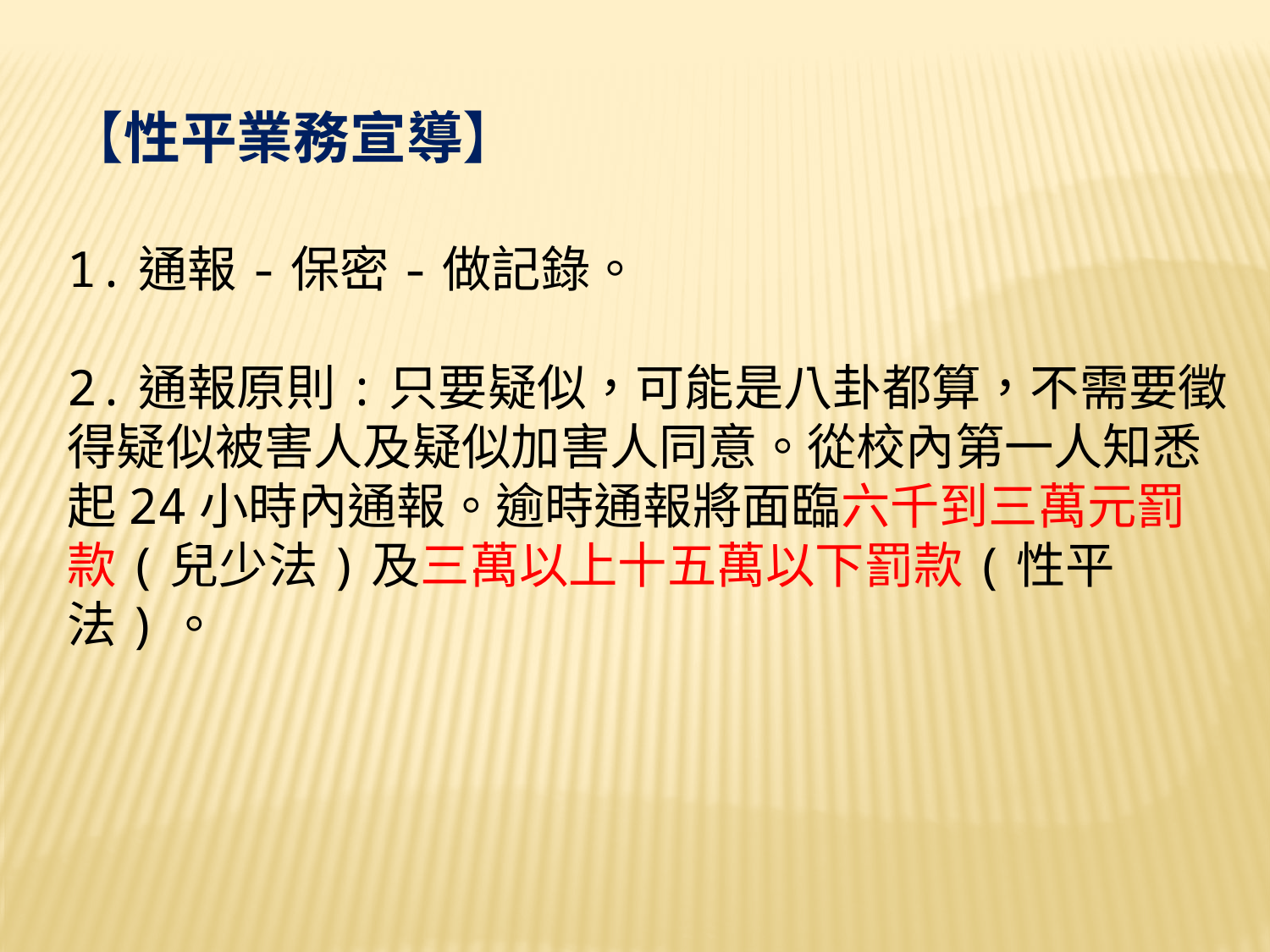

【性平業務宣導】

1.通報-保密-做記錄。

2.通報原則:只要疑似，可能是八卦都算，不需要徵得疑似被害人及疑似加害人同意。從校內第一人知悉起24小時內通報。逾時通報將面臨六千到三萬元罰款(兒少法)及三萬以上十五萬以下罰款(性平法)。